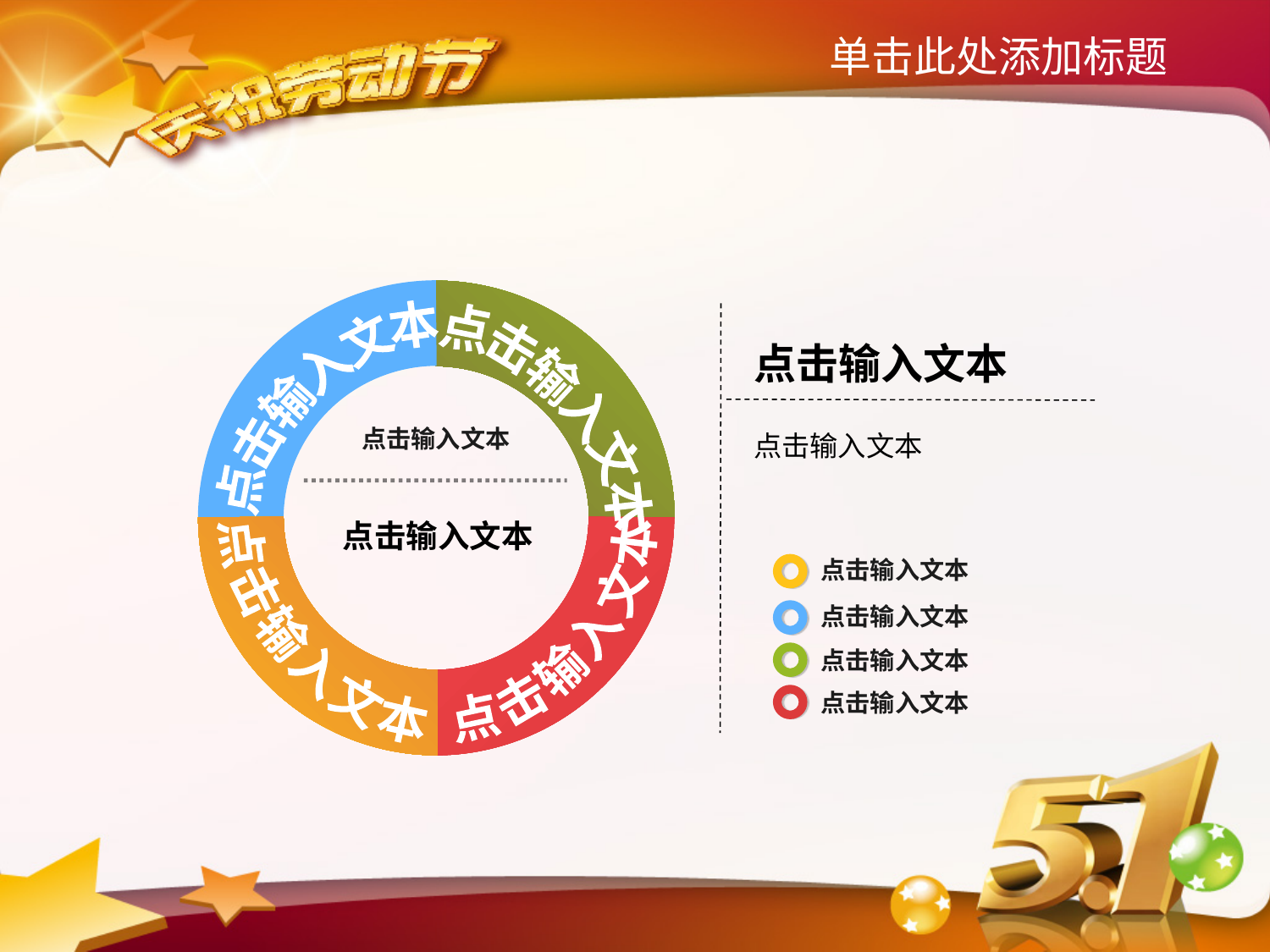

单击此处添加标题

点击输入文本

点击输入文本
点击输入文本
点击输入文本
点击输入文本

点击输入文本
点击输入文本
点击输入文本
点击输入文本

点击输入文本

点击输入文本

点击输入文本